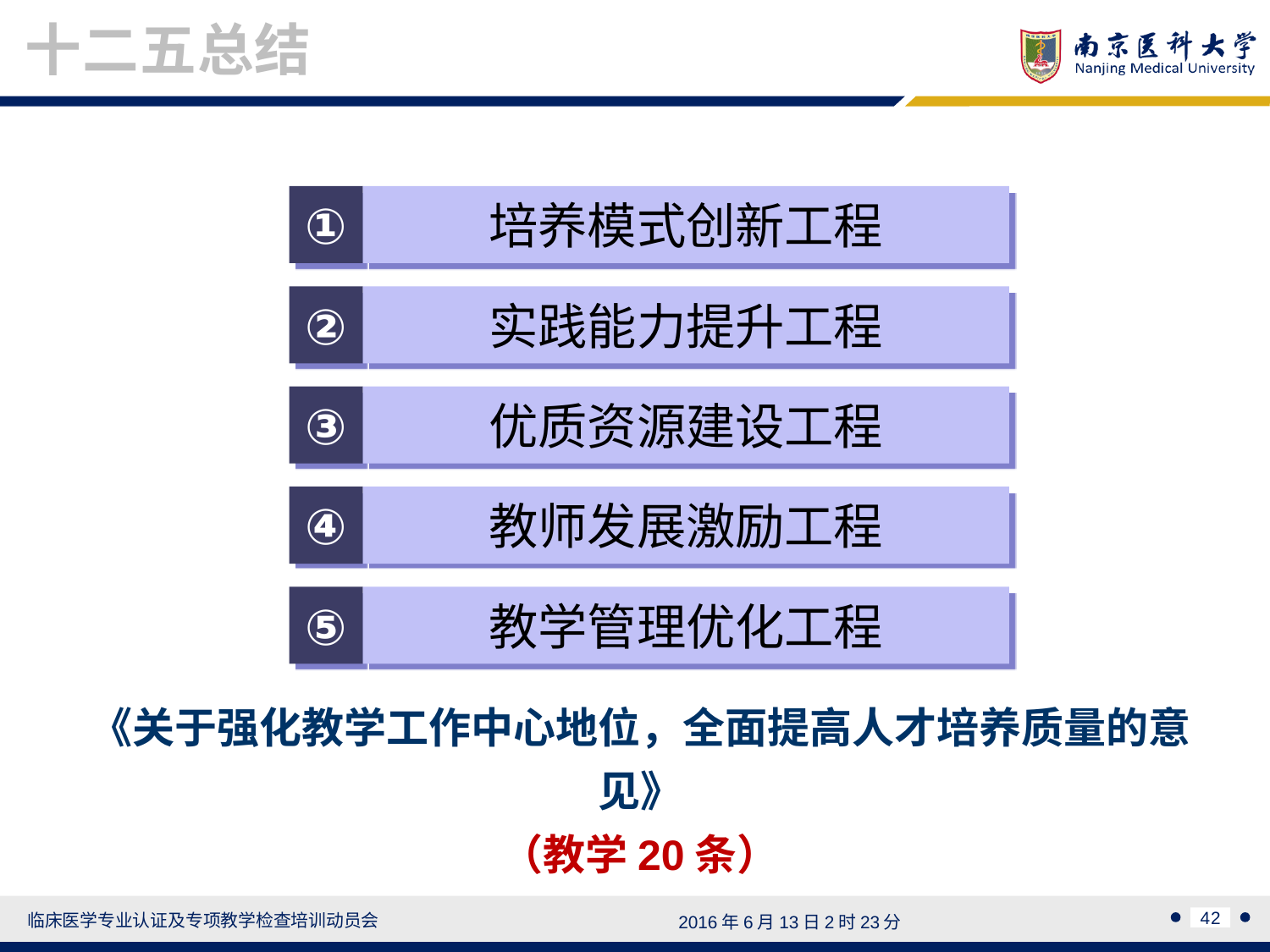

十二五总结
①
培养模式创新工程
②
实践能力提升工程
③
优质资源建设工程
④
教师发展激励工程
⑤
教学管理优化工程
《关于强化教学工作中心地位，全面提高人才培养质量的意见》
（教学20条）